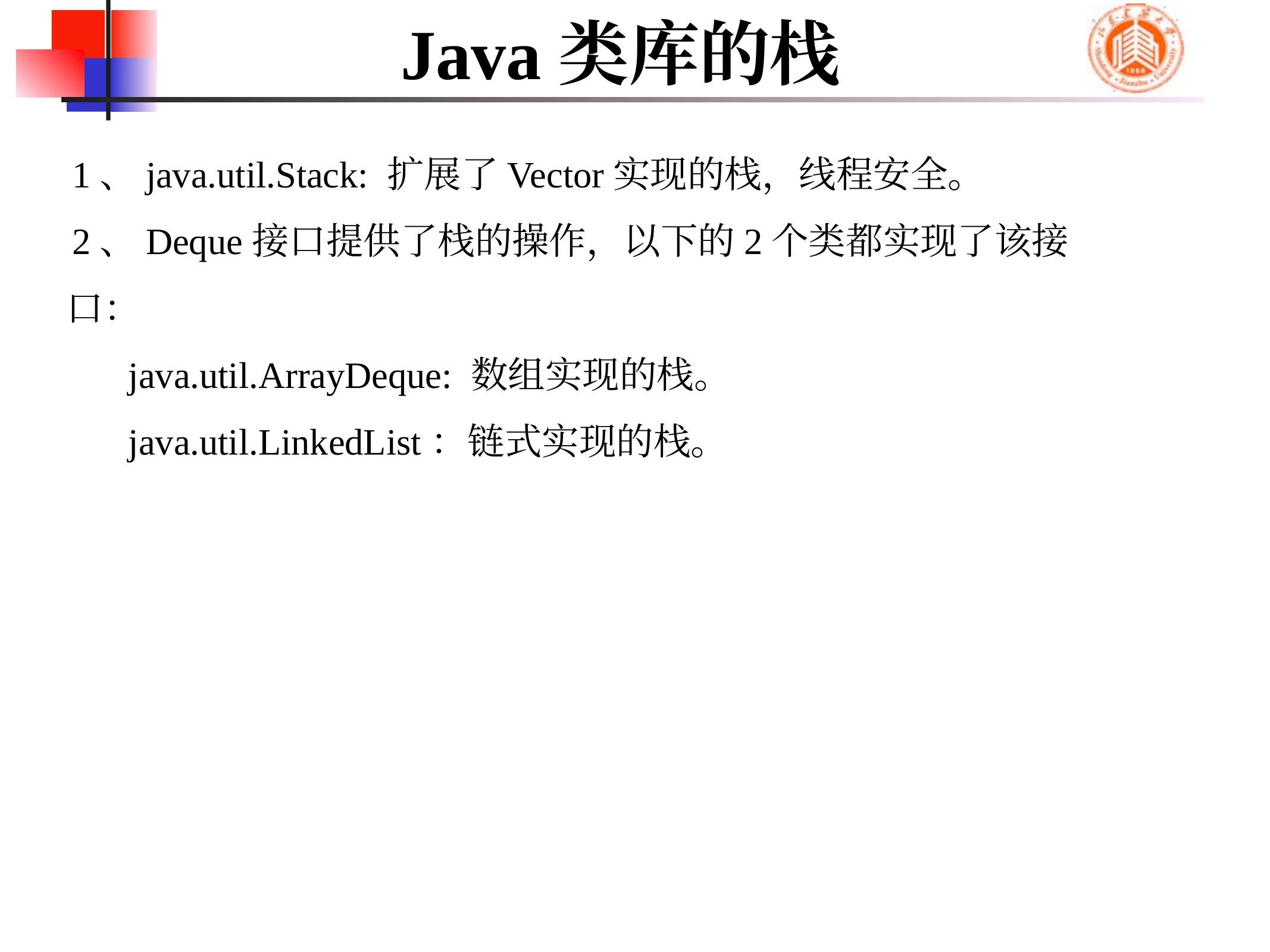

# Java类库的栈
1、java.util.Stack: 扩展了Vector实现的栈，线程安全。
2、Deque接口提供了栈的操作，以下的2个类都实现了该接口：
      java.util.ArrayDeque: 数组实现的栈。
      java.util.LinkedList：链式实现的栈。